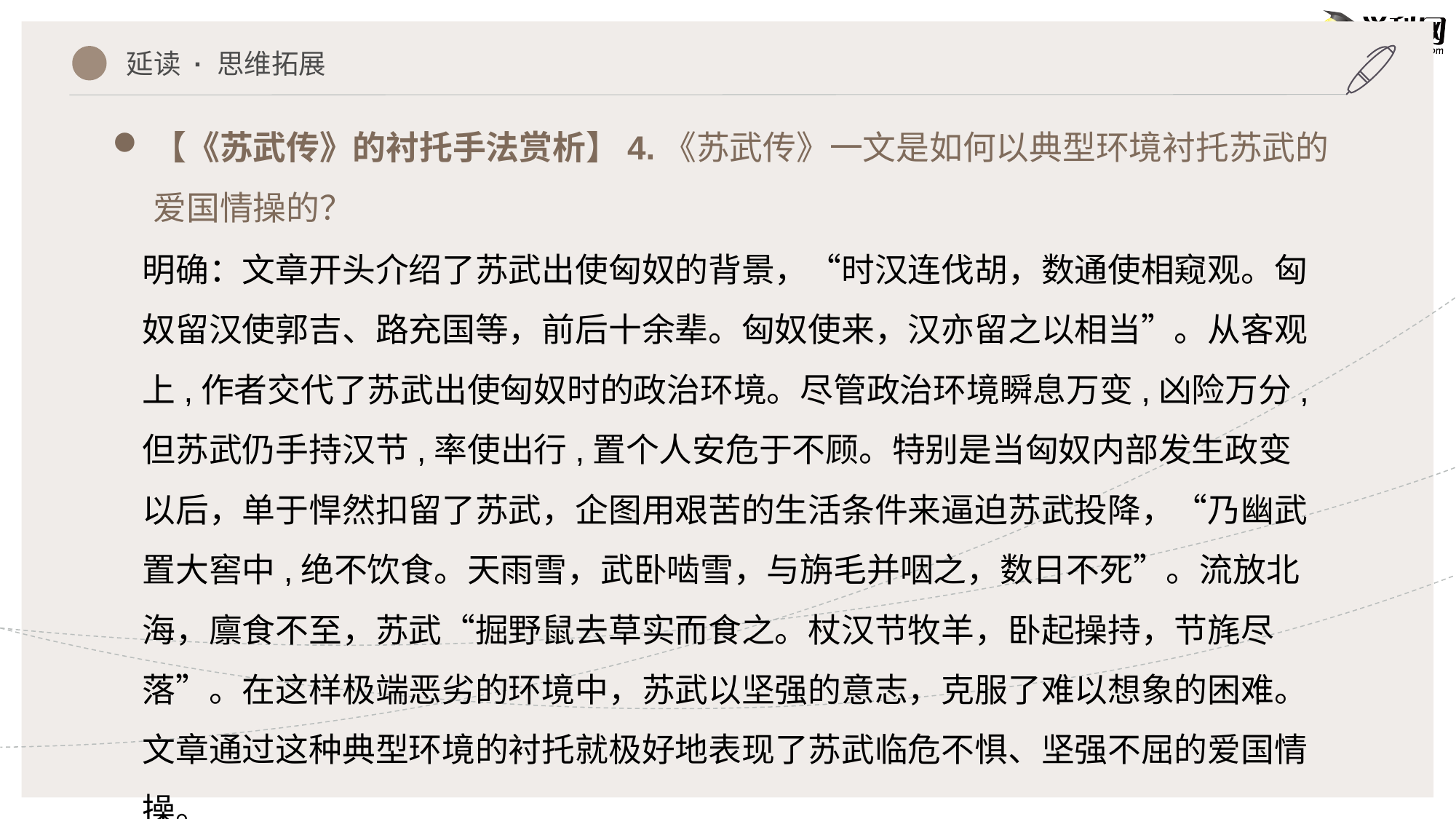

延读 · 思维拓展

【《苏武传》的衬托手法赏析】4.《苏武传》一文是如何以典型环境衬托苏武的爱国情操的？
明确：文章开头介绍了苏武出使匈奴的背景，“时汉连伐胡，数通使相窥观。匈奴留汉使郭吉、路充国等，前后十余辈。匈奴使来，汉亦留之以相当”。从客观上,作者交代了苏武出使匈奴时的政治环境。尽管政治环境瞬息万变,凶险万分,但苏武仍手持汉节,率使出行,置个人安危于不顾。特别是当匈奴内部发生政变以后，单于悍然扣留了苏武，企图用艰苦的生活条件来逼迫苏武投降，“乃幽武置大窖中,绝不饮食。天雨雪，武卧啮雪，与旃毛并咽之，数日不死”。流放北海，廪食不至，苏武“掘野鼠去草实而食之。杖汉节牧羊，卧起操持，节旄尽落”。在这样极端恶劣的环境中，苏武以坚强的意志，克服了难以想象的困难。文章通过这种典型环境的衬托就极好地表现了苏武临危不惧、坚强不屈的爱国情操。